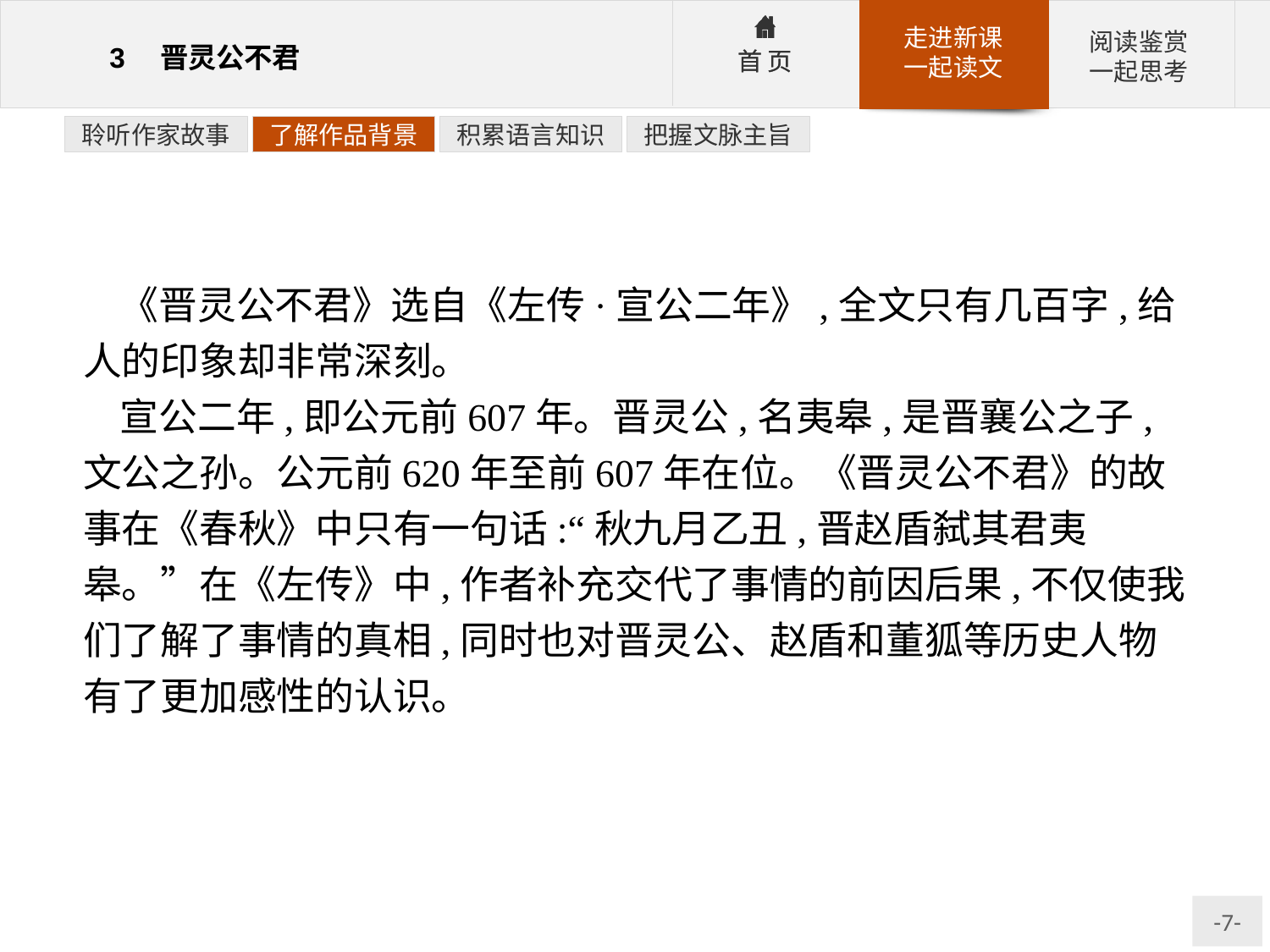

聆听作家故事
了解作品背景
积累语言知识
把握文脉主旨
《晋灵公不君》选自《左传·宣公二年》,全文只有几百字,给人的印象却非常深刻。
宣公二年,即公元前607年。晋灵公,名夷皋,是晋襄公之子,文公之孙。公元前620年至前607年在位。《晋灵公不君》的故事在《春秋》中只有一句话:“秋九月乙丑,晋赵盾弑其君夷皋。”在《左传》中,作者补充交代了事情的前因后果,不仅使我们了解了事情的真相,同时也对晋灵公、赵盾和董狐等历史人物有了更加感性的认识。